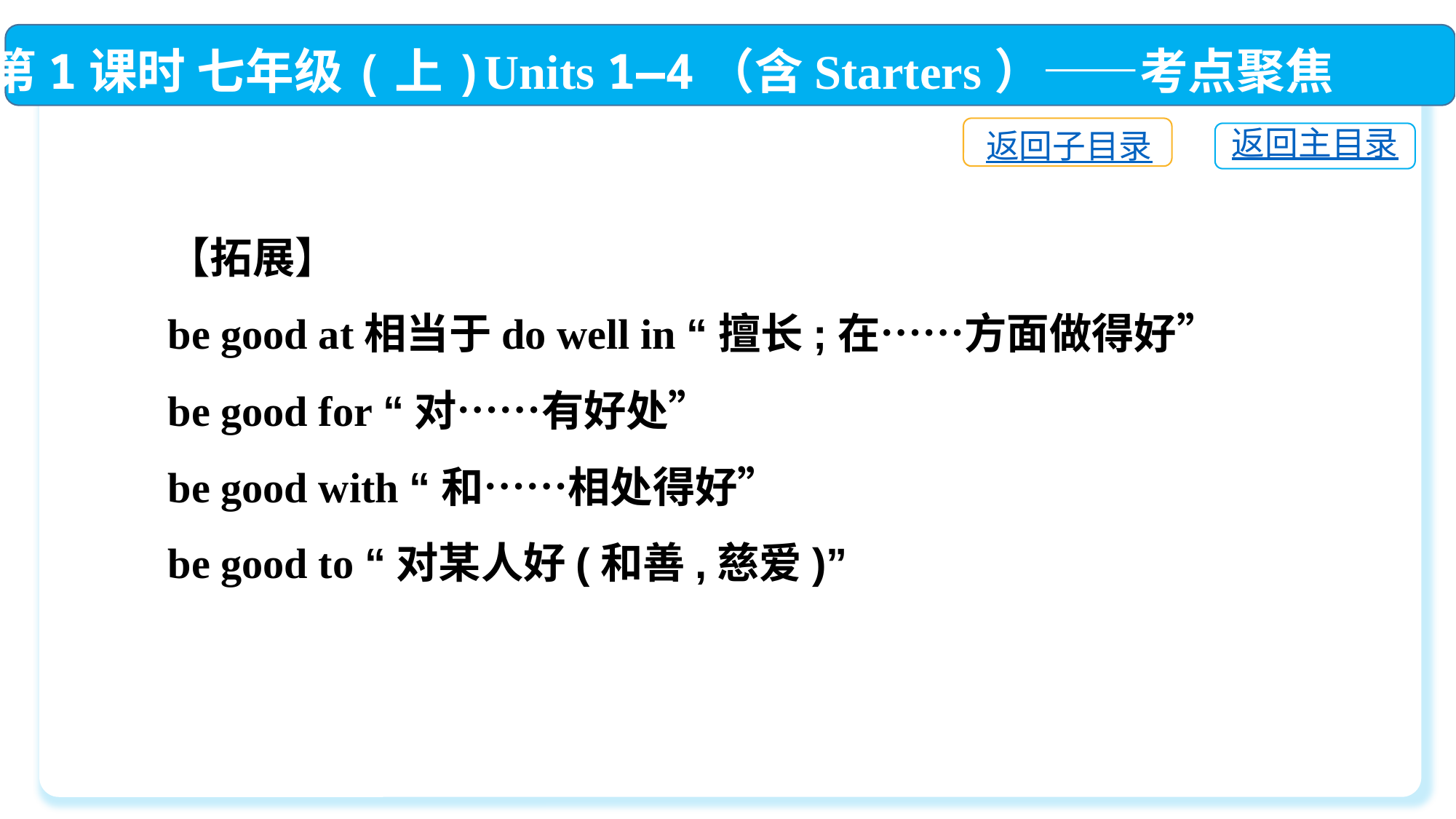

第1课时 七年级(上)Units 1—4（含Starters）——考点聚焦

返回子目录
返回主目录

【拓展】
be good at相当于do well in “擅长;在……方面做得好”
be good for “对……有好处”
be good with “和……相处得好”
be good to “对某人好(和善,慈爱)”